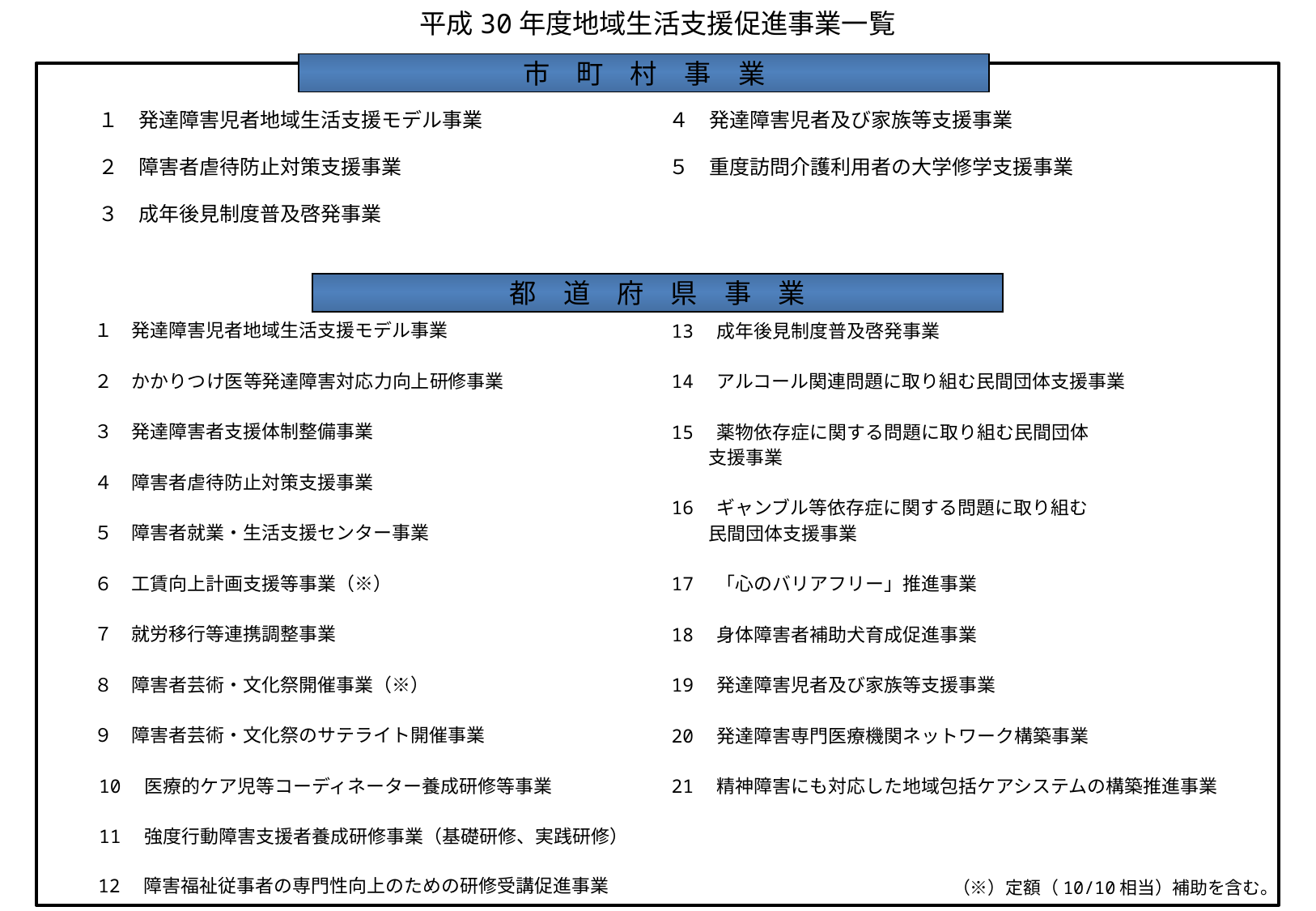

平成30年度地域生活支援促進事業一覧
市　町　村　事　業

　１　発達障害児者地域生活支援モデル事業　　　　　　 　　　４　発達障害児者及び家族等支援事業

　２　障害者虐待防止対策支援事業　　　　　　　　　　　 　　５　重度訪問介護利用者の大学修学支援事業

　３　成年後見制度普及啓発事業
都　道　府　県　事　業
　１　発達障害児者地域生活支援モデル事業

　２　かかりつけ医等発達障害対応力向上研修事業

　３　発達障害者支援体制整備事業

　４　障害者虐待防止対策支援事業

　５　障害者就業・生活支援センター事業

　６　工賃向上計画支援等事業（※）

　７　就労移行等連携調整事業

　８　障害者芸術・文化祭開催事業（※）

　９　障害者芸術・文化祭のサテライト開催事業

　10　医療的ケア児等コーディネーター養成研修等事業

　11　強度行動障害支援者養成研修事業（基礎研修、実践研修）

  12　障害福祉従事者の専門性向上のための研修受講促進事業

13　成年後見制度普及啓発事業

14　アルコール関連問題に取り組む民間団体支援事業

15　薬物依存症に関する問題に取り組む民間団体
　　支援事業

16　ギャンブル等依存症に関する問題に取り組む
　　民間団体支援事業

17　「心のバリアフリー」推進事業

18　身体障害者補助犬育成促進事業

19　発達障害児者及び家族等支援事業

20　発達障害専門医療機関ネットワーク構築事業

21　精神障害にも対応した地域包括ケアシステムの構築推進事業

　　　　　　　　　　　　　　　　（※）定額（10/10相当）補助を含む。